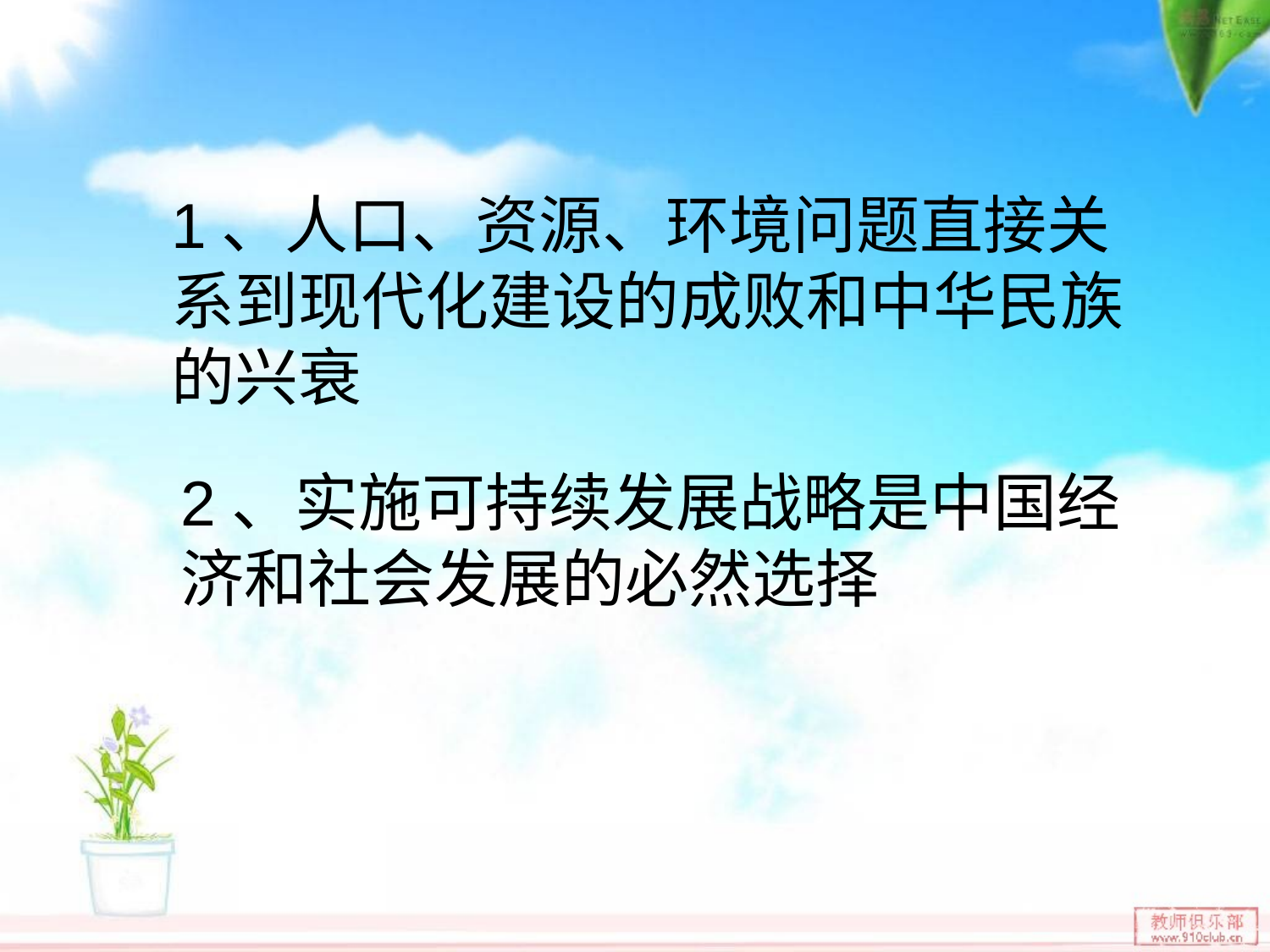

1、人口、资源、环境问题直接关系到现代化建设的成败和中华民族的兴衰
2、实施可持续发展战略是中国经济和社会发展的必然选择